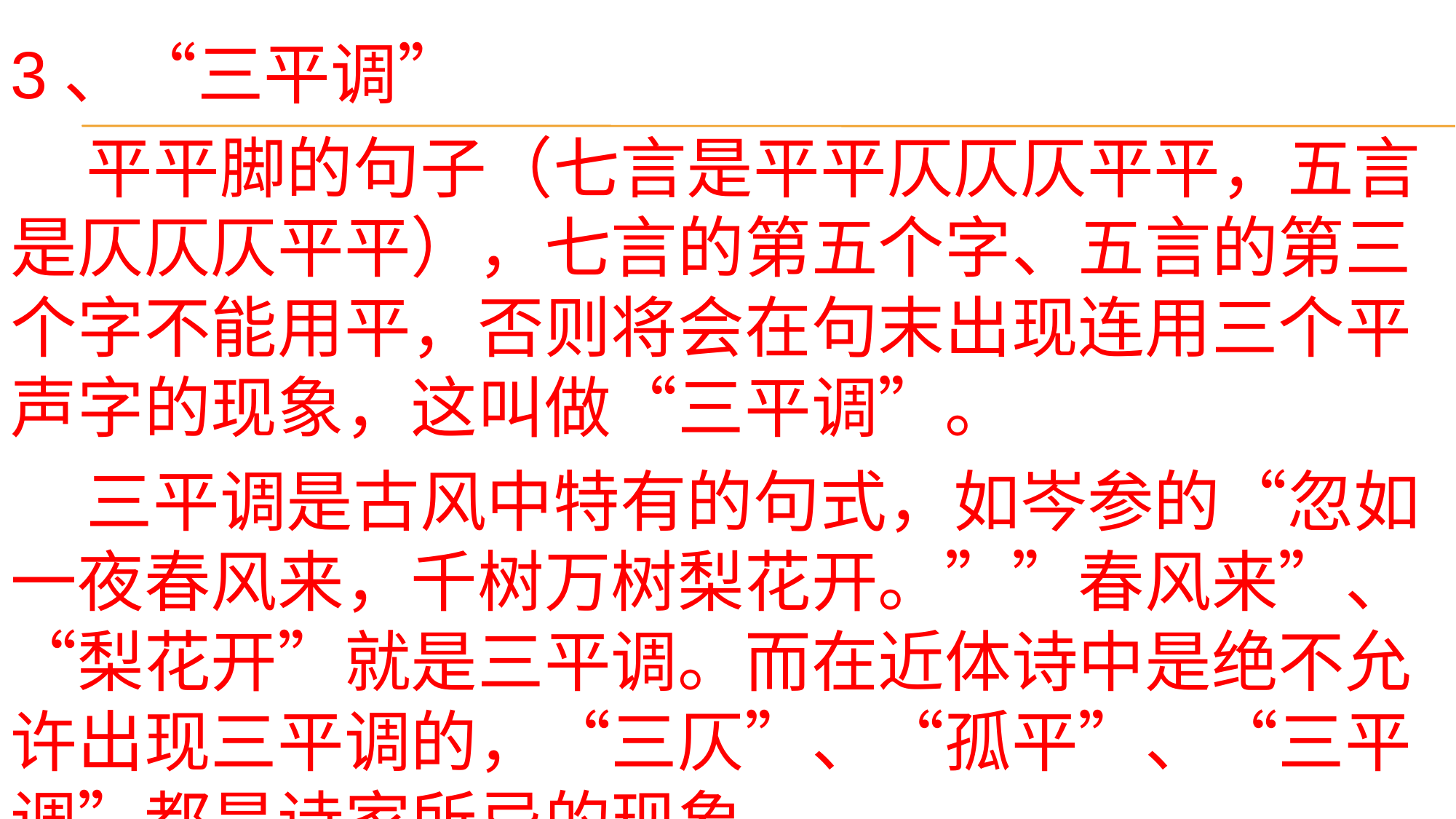

3、“三平调”
    平平脚的句子（七言是平平仄仄仄平平，五言是仄仄仄平平），七言的第五个字、五言的第三个字不能用平，否则将会在句末出现连用三个平声字的现象，这叫做“三平调”。
    三平调是古风中特有的句式，如岑参的“忽如一夜春风来，千树万树梨花开。””春风来”、“梨花开”就是三平调。而在近体诗中是绝不允许出现三平调的，“三仄”、“孤平”、“三平调”都是诗家所忌的现象。
#